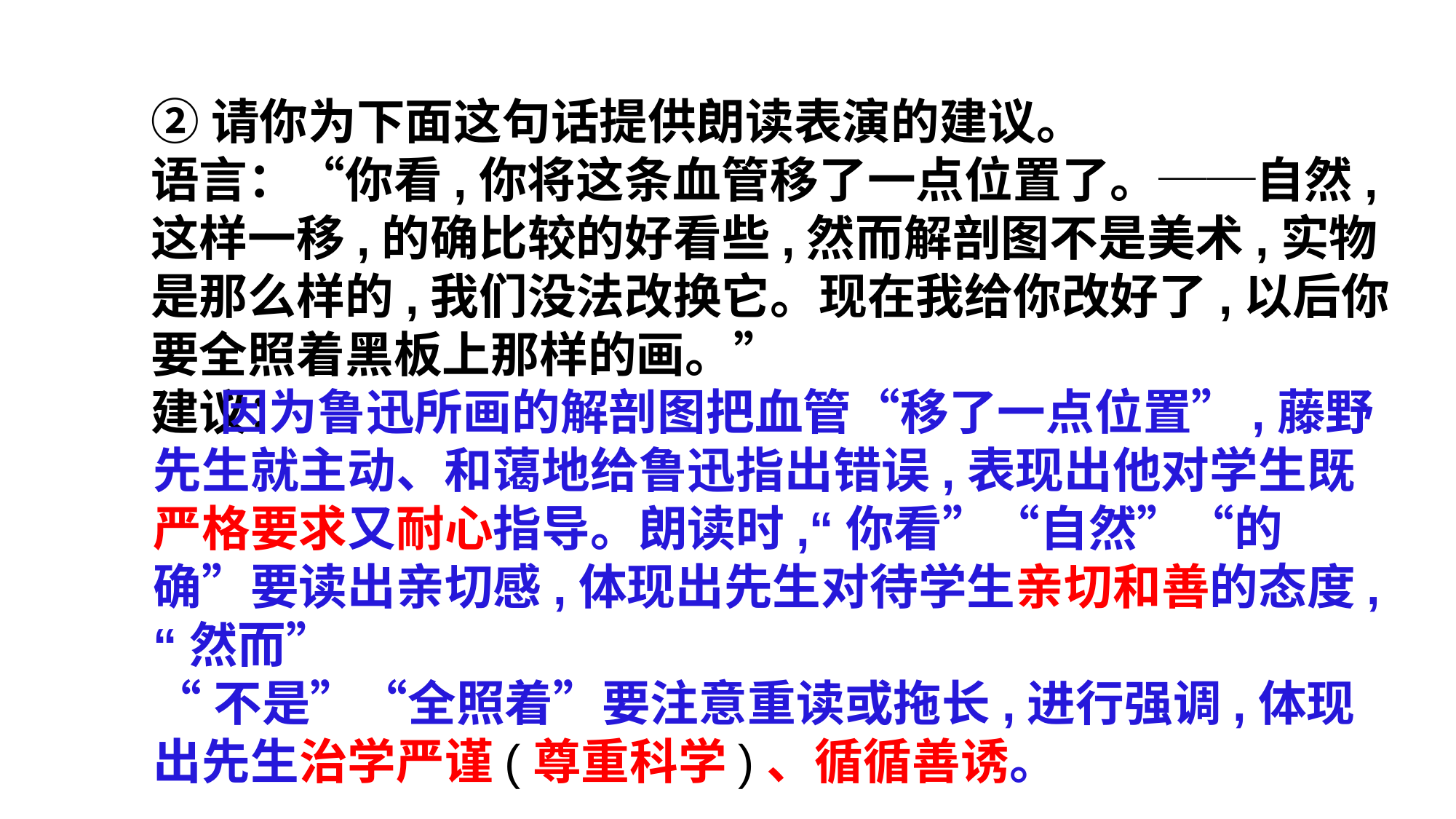

②请你为下面这句话提供朗读表演的建议。
语言：“你看,你将这条血管移了一点位置了。──自然,这样一移,的确比较的好看些,然而解剖图不是美术,实物是那么样的,我们没法改换它。现在我给你改好了,以后你要全照着黑板上那样的画。”
建议：
     因为鲁迅所画的解剖图把血管“移了一点位置”,藤野先生就主动、和蔼地给鲁迅指出错误,表现出他对学生既严格要求又耐心指导。朗读时,“你看”“自然”“的确”要读出亲切感,体现出先生对待学生亲切和善的态度,“然而”
“不是”“全照着”要注意重读或拖长,进行强调,体现出先生治学严谨(尊重科学)、循循善诱。